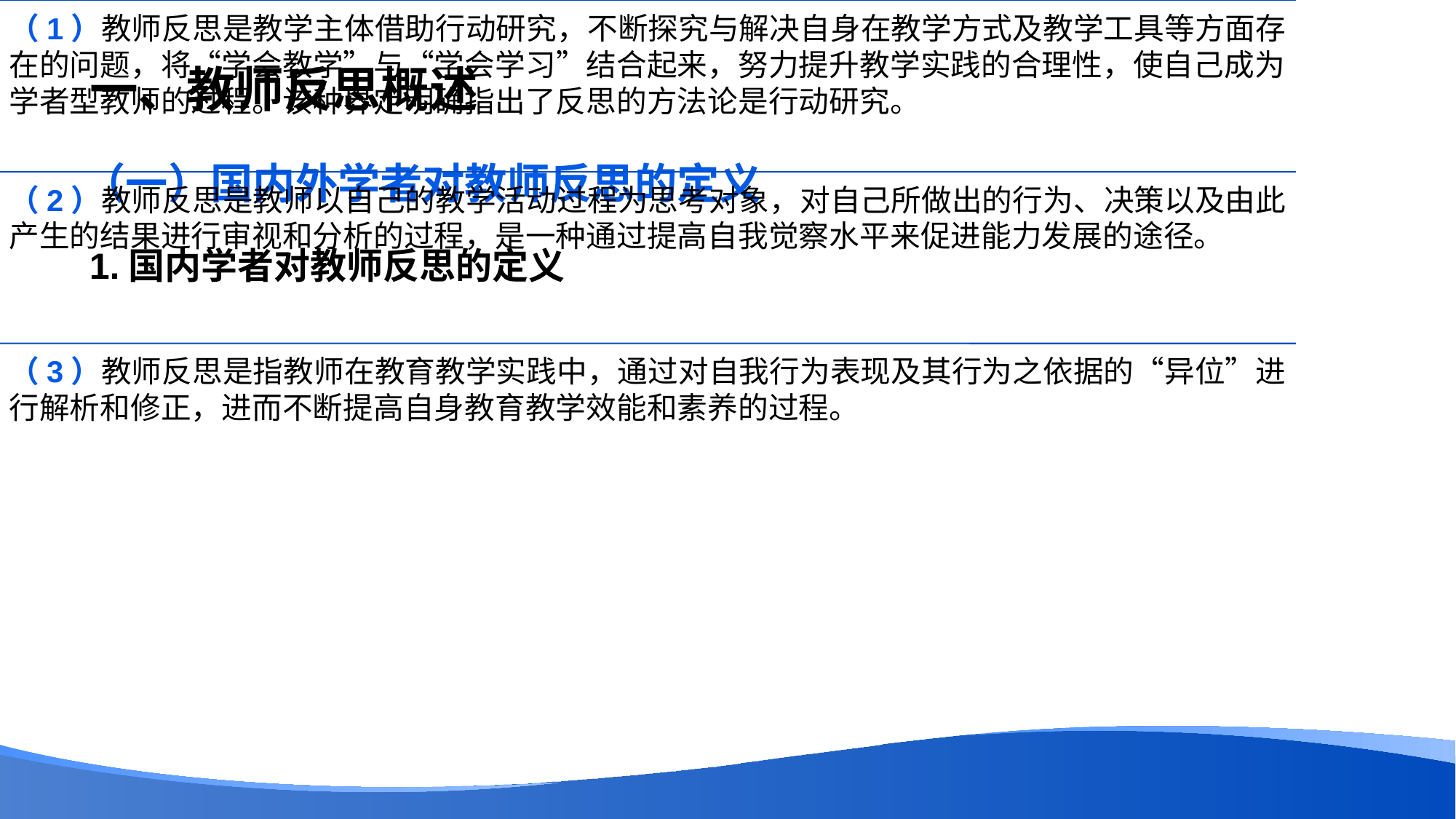

# 一、教师反思概述
（一）国内外学者对教师反思的定义
1.国内学者对教师反思的定义
（1）教师反思是教学主体借助行动研究，不断探究与解决自身在教学方式及教学工具等方面存在的问题，将“学会教学”与“学会学习”结合起来，努力提升教学实践的合理性，使自己成为学者型教师的过程。该种界定明确指出了反思的方法论是行动研究。
（2）教师反思是教师以自己的教学活动过程为思考对象，对自己所做出的行为、决策以及由此产生的结果进行审视和分析的过程，是一种通过提高自我觉察水平来促进能力发展的途径。
（3）教师反思是指教师在教育教学实践中，通过对自我行为表现及其行为之依据的“异位”进行解析和修正，进而不断提高自身教育教学效能和素养的过程。